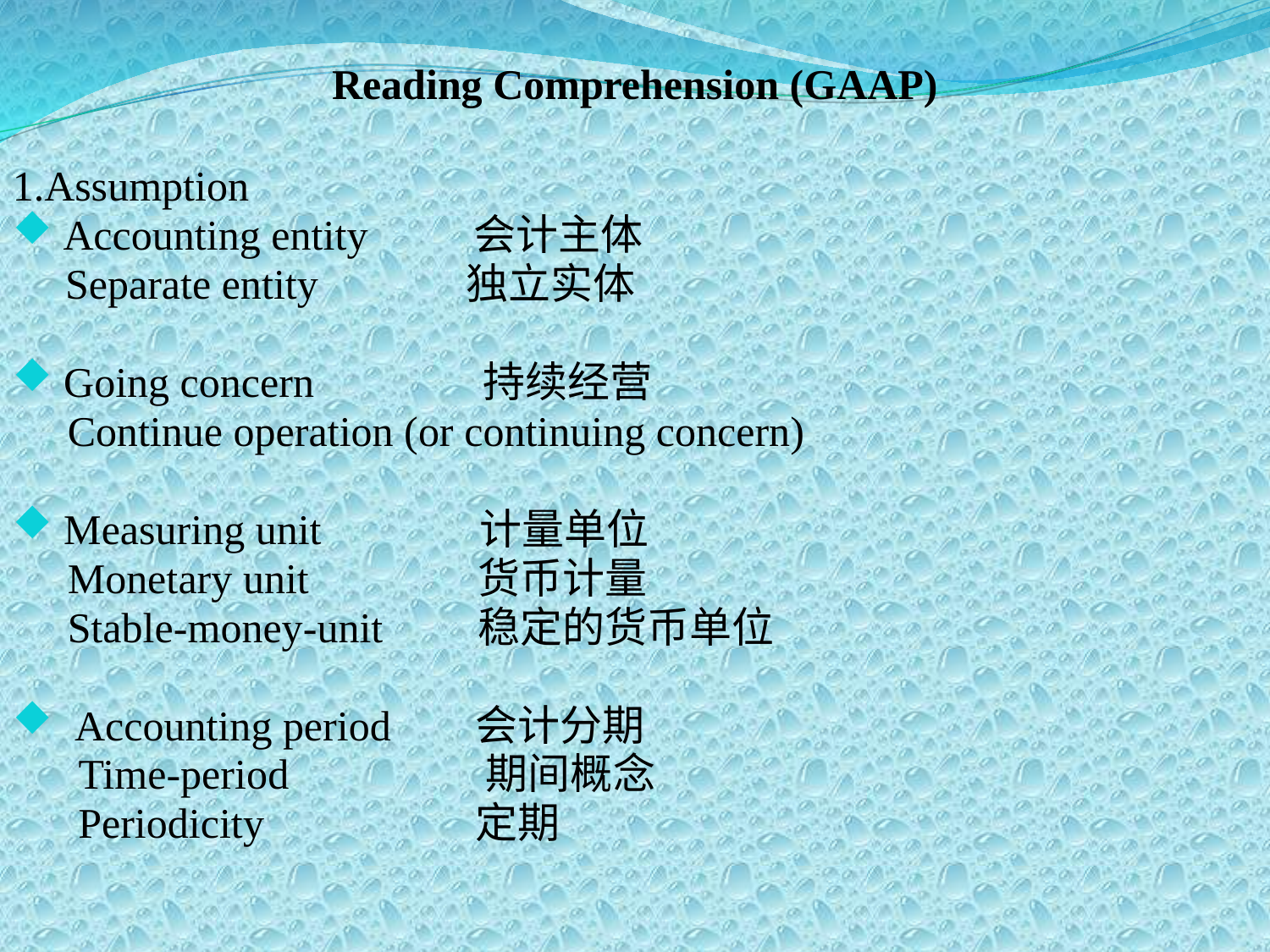

Reading Comprehension (GAAP)

1.Assumption
 Accounting entity         会计主体
     Separate entity             独立实体

 Going concern               持续经营
     Continue operation (or continuing concern)

 Measuring unit              计量单位
     Monetary unit               货币计量
     Stable-money-unit        稳定的货币单位

  Accounting period       会计分期
      Time-period                 期间概念
      Periodicity                   定期